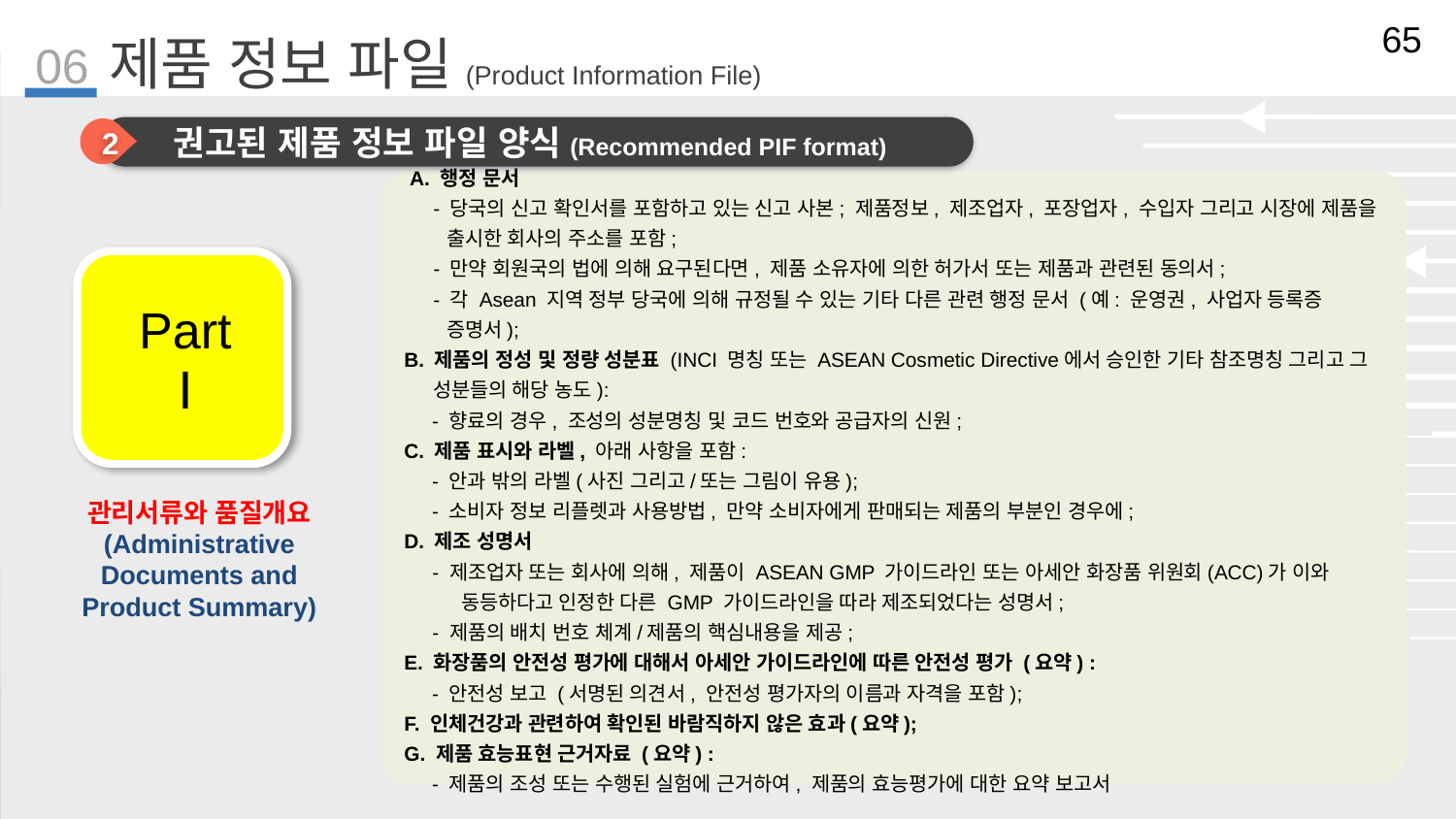

65
06
# 제품 정보 파일(Product Information File)
2

권고된 제품 정보 파일 양식(Recommended PIF format)
 A. 행정 문서
- 당국의 신고 확인서를 포함하고 있는 신고 사본; 제품정보, 제조업자, 포장업자, 수입자 그리고 시장에 제품을 출시한 회사의 주소를 포함;
- 만약 회원국의 법에 의해 요구된다면, 제품 소유자에 의한 허가서 또는 제품과 관련된 동의서;
- 각 Asean 지역 정부 당국에 의해 규정될 수 있는 기타 다른 관련 행정 문서 (예: 운영권, 사업자 등록증 증명서);
B. 제품의 정성 및 정량 성분표 (INCI 명칭 또는 ASEAN Cosmetic Directive에서 승인한 기타 참조명칭 그리고 그 성분들의 해당 농도):
     - 향료의 경우, 조성의 성분명칭 및 코드 번호와 공급자의 신원;
C. 제품 표시와 라벨, 아래 사항을 포함:
     - 안과 밖의 라벨(사진 그리고/또는 그림이 유용);
     - 소비자 정보 리플렛과 사용방법, 만약 소비자에게 판매되는 제품의 부분인 경우에;
D. 제조 성명서
- 제조업자 또는 회사에 의해, 제품이 ASEAN GMP 가이드라인 또는 아세안 화장품 위원회(ACC)가 이와 동등하다고 인정한 다른 GMP 가이드라인을 따라 제조되었다는 성명서;
- 제품의 배치 번호 체계/제품의 핵심내용을 제공;
E. 화장품의 안전성 평가에 대해서 아세안 가이드라인에 따른 안전성 평가 (요약) :
     - 안전성 보고 (서명된 의견서, 안전성 평가자의 이름과 자격을 포함);
F. 인체건강과 관련하여 확인된 바람직하지 않은 효과(요약);
G. 제품 효능표현 근거자료 (요약) :
     - 제품의 조성 또는 수행된 실험에 근거하여, 제품의 효능평가에 대한 요약 보고서

Part Ⅰ
관리서류와 품질개요
(Administrative Documents and Product Summary)